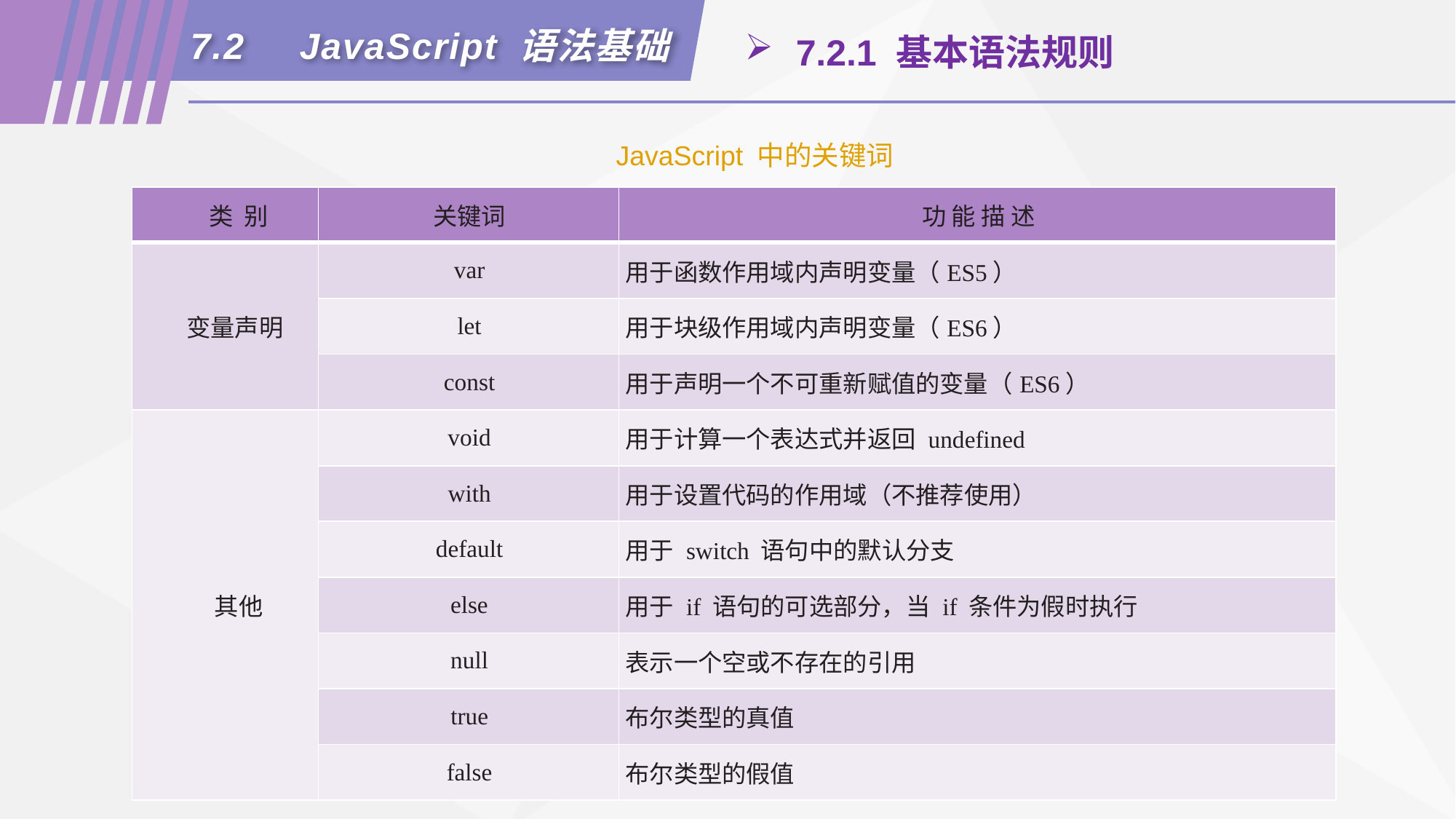

7.2	JavaScript 语法基础
 7.2.1 基本语法规则
JavaScript 中的关键词
| 类 别 | 关键词 | 功 能 描 述 |
| --- | --- | --- |
| 变量声明 | var | 用于函数作用域内声明变量（ES5） |
|  | let | 用于块级作用域内声明变量（ES6） |
|  | const | 用于声明一个不可重新赋值的变量（ES6） |
| 其他 | void | 用于计算一个表达式并返回 undefined |
|  | with | 用于设置代码的作用域（不推荐使用） |
|  | default | 用于 switch 语句中的默认分支 |
|  | else | 用于 if 语句的可选部分，当 if 条件为假时执行 |
|  | null | 表示一个空或不存在的引用 |
|  | true | 布尔类型的真值 |
|  | false | 布尔类型的假值 |